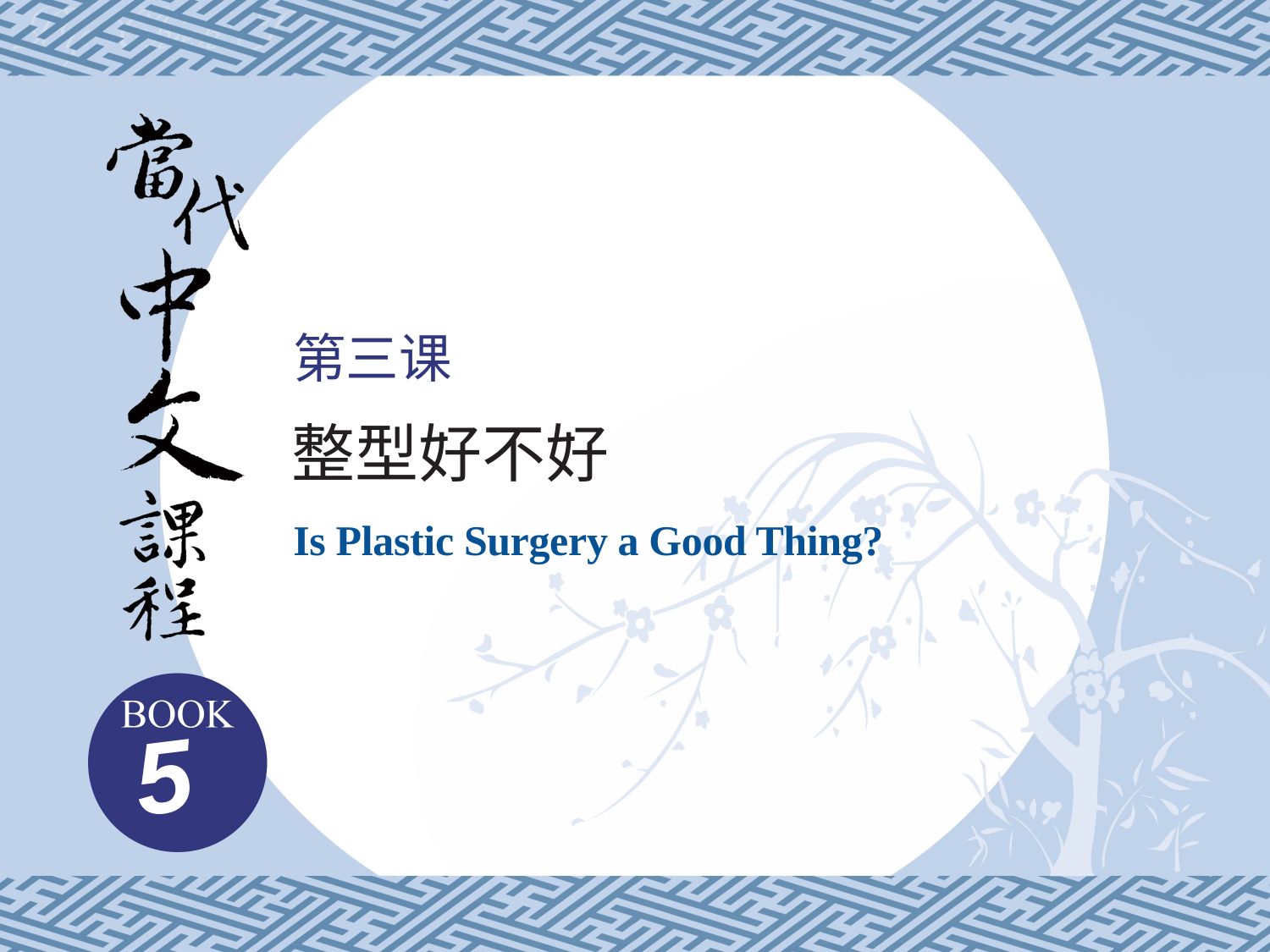

第三课
整型好不好
Is Plastic Surgery a Good Thing?
5